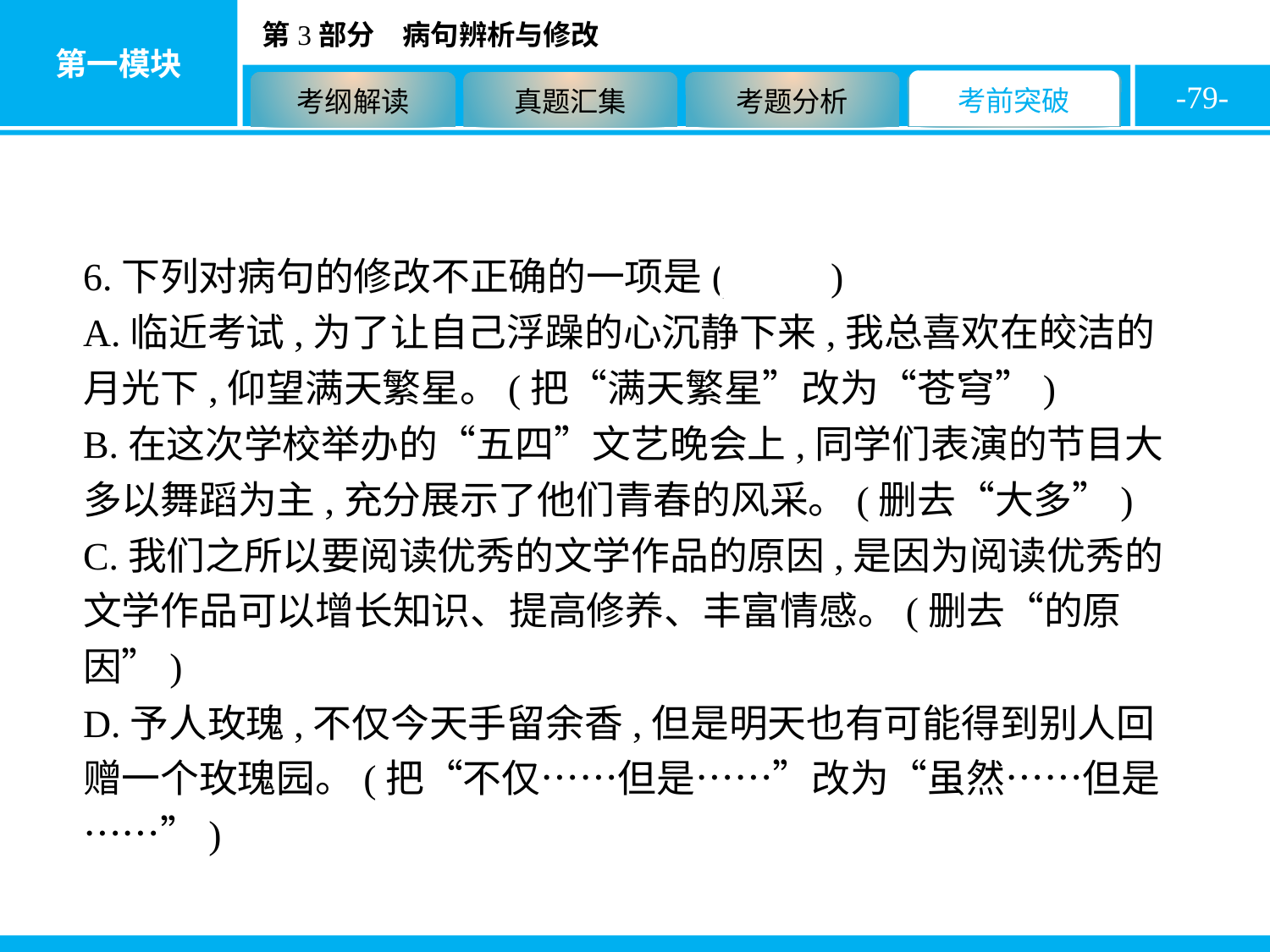

-79-
6.下列对病句的修改不正确的一项是(    D    )
A.临近考试,为了让自己浮躁的心沉静下来,我总喜欢在皎洁的月光下,仰望满天繁星。(把“满天繁星”改为“苍穹”)
B.在这次学校举办的“五四”文艺晚会上,同学们表演的节目大多以舞蹈为主,充分展示了他们青春的风采。(删去“大多”)
C.我们之所以要阅读优秀的文学作品的原因,是因为阅读优秀的文学作品可以增长知识、提高修养、丰富情感。(删去“的原因”)
D.予人玫瑰,不仅今天手留余香,但是明天也有可能得到别人回赠一个玫瑰园。(把“不仅……但是……”改为“虽然……但是……”)